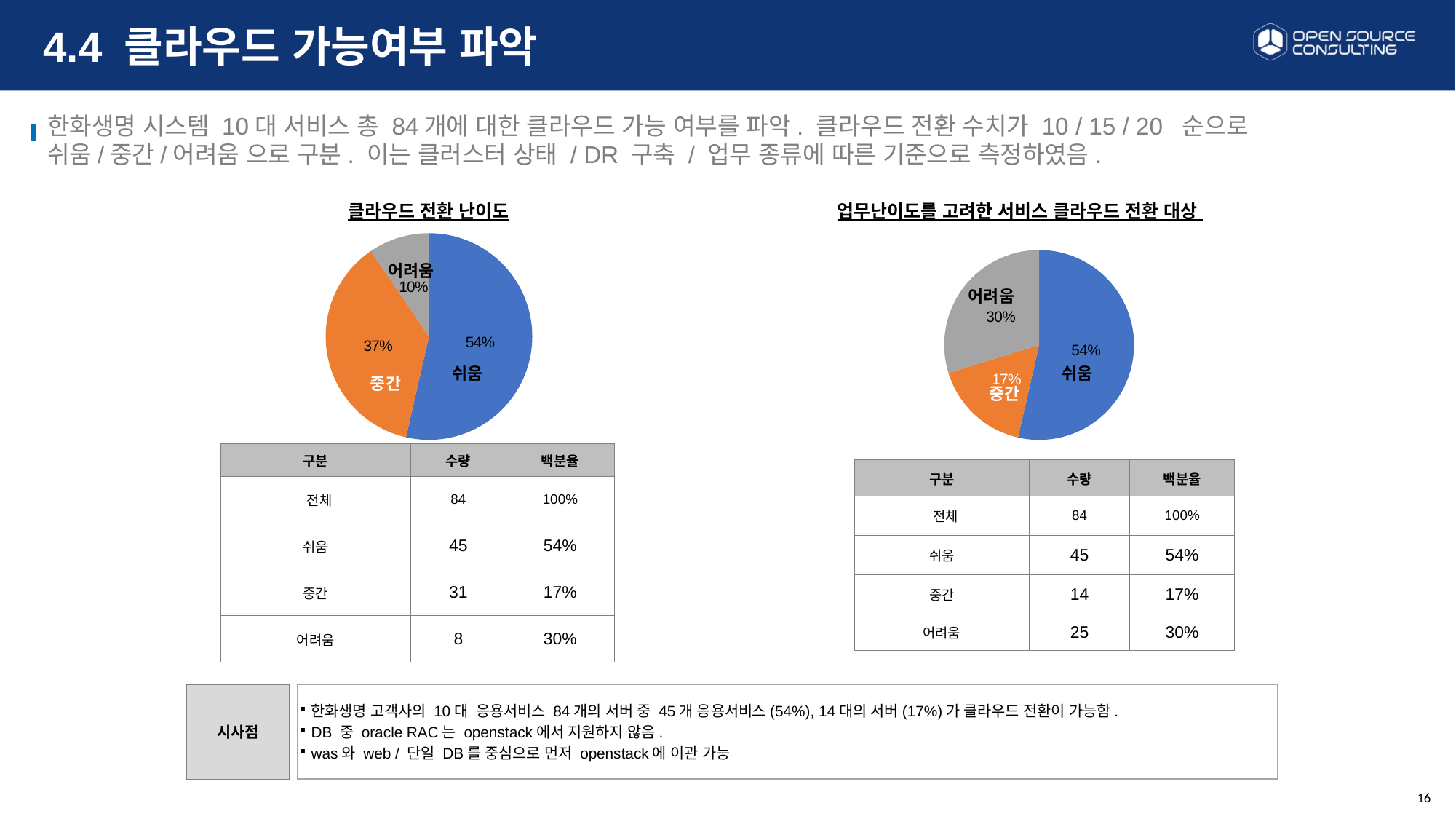

4. 클라우드 전환 선정 평가
4.4 클라우드 가능여부 파악
Ⅲ. 현황 분석
한화생명 시스템 10대 서비스 총 84개에 대한 클라우드 가능 여부를 파악
클라우드 전환 수치가 10 / 15 / 20  순으로 쉬움/중간/어려움 으로 구분
이는 클러스터 상태 / DR 구축 / 업무 종류에 따른 기준으로 측정하였음.
# 4.4 클라우드 가능여부 파악
한화생명 시스템 10대 서비스 총 84개에 대한 클라우드 가능 여부를 파악. 클라우드 전환 수치가 10 / 15 / 20  순으로 쉬움/중간/어려움 으로 구분. 이는 클러스터 상태 / DR 구축 / 업무 종류에 따른 기준으로 측정하였음.

클라우드 전환 난이도
업무난이도를 고려한 서비스 클라우드 전환 대상

### Chart

| Category |  |  |
|---|---|---|
| 쉬움 | 45.0 | 0.5357142857142857 |
| 중간 | 31.0 | 0.36904761904761907 |
| 어려움 | 8.0 | 0.09523809523809523 |

### Chart

| Category |
|---|

### Chart

| Category |
|---|

### Chart

| Category |  |  |
|---|---|---|
| 쉬움 | 45.0 | 0.5357142857142857 |
| 중간 | 14.0 | 0.16666666666666666 |
| 어려움 | 25.0 | 0.2976190476190476 |

### Chart

| Category |
|---|
어려움
어려움
쉬움
쉬움
중간
중간
| 구분 | 수량 | 백분율 |
| --- | --- | --- |
| 전체 | 84 | 100% |
| 쉬움 | 45 | 54% |
| 중간 | 31 | 17% |
| 어려움 | 8 | 30% |
| 구분 | 수량 | 백분율 |
| --- | --- | --- |
| 전체 | 84 | 100% |
| 쉬움 | 45 | 54% |
| 중간 | 14 | 17% |
| 어려움 | 25 | 30% |
시사점
한화생명 고객사의 10대  응용서비스 84개의 서버 중 45개 응용서비스(54%), 14대의 서버(17%)가 클라우드 전환이 가능함.
DB 중 oracle RAC는 openstack에서 지원하지 않음.
was와 web / 단일 DB를 중심으로 먼저 openstack에 이관 가능